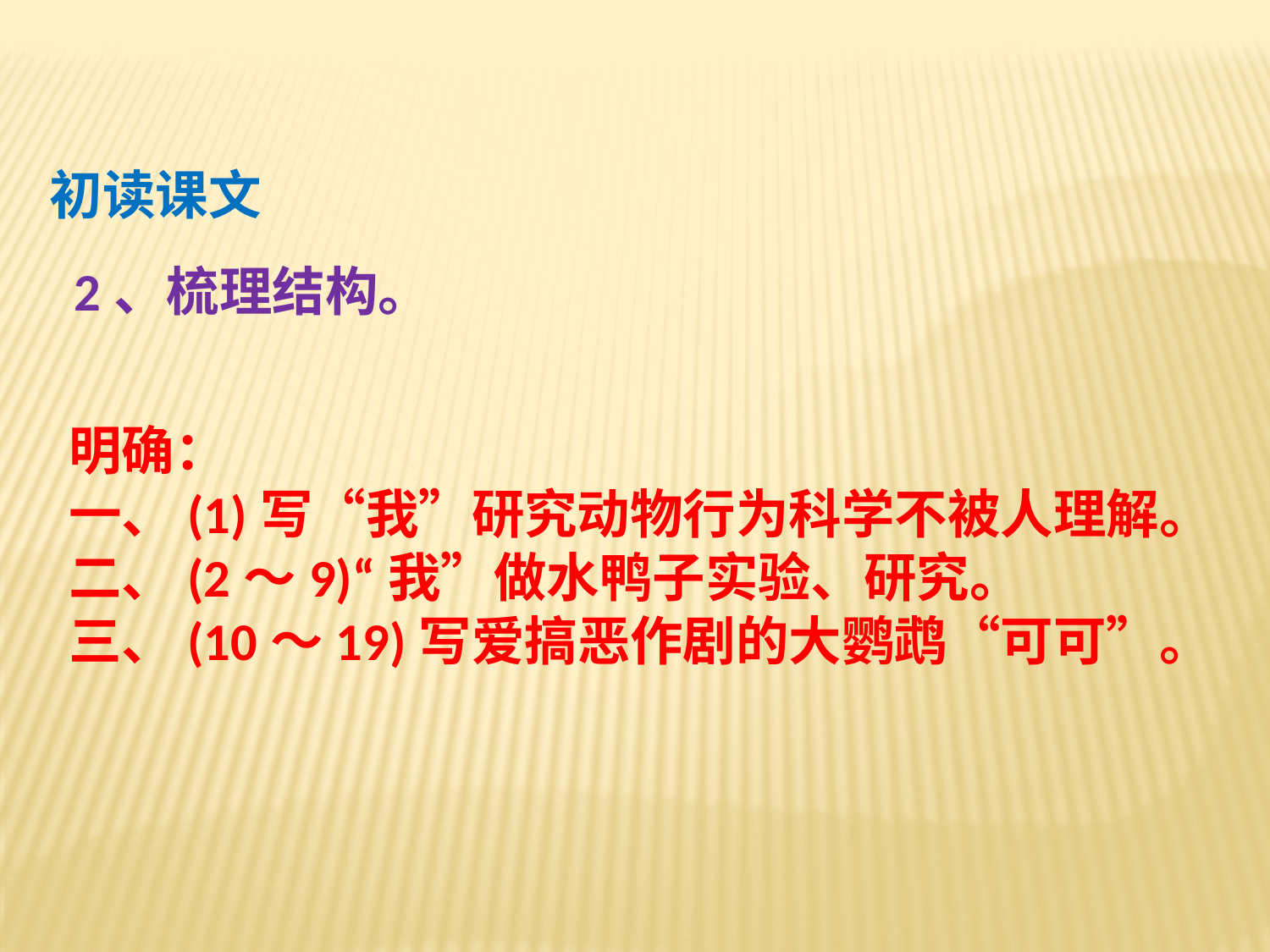

初读课文
2、梳理结构。

明确：
一、(1)写“我”研究动物行为科学不被人理解。
二、(2～9)“我”做水鸭子实验、研究。
三、(10～19)写爱搞恶作剧的大鹦鹉“可可”。